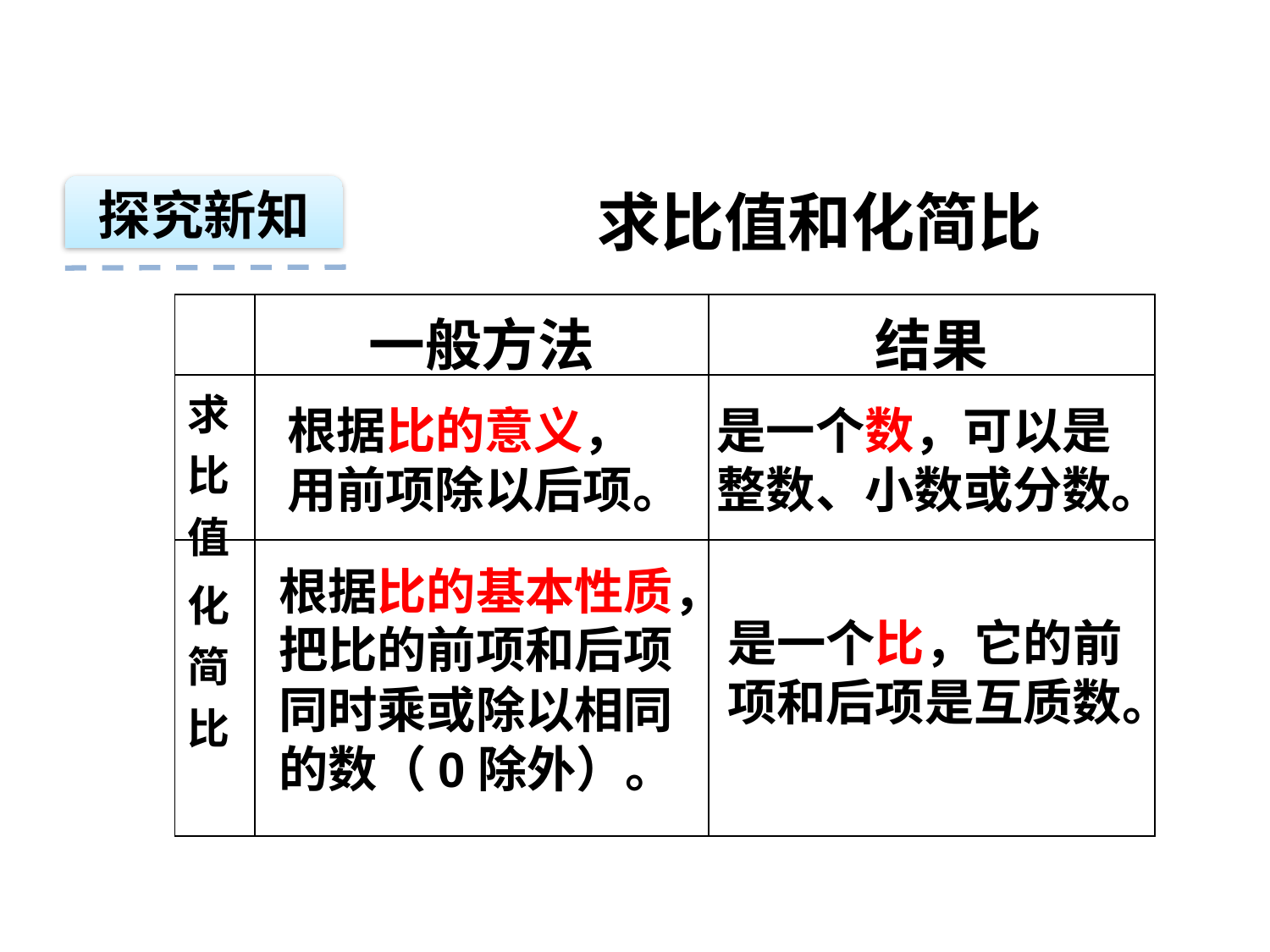

探究新知
求比值和化简比
|  | 一般方法 | 结果 |
| --- | --- | --- |
| 求 比 值 |  |  |
| 化 简 比 |  |  |
根据比的意义，用前项除以后项。
是一个数，可以是整数、小数或分数。
根据比的基本性质，把比的前项和后项同时乘或除以相同的数（0除外）。
是一个比，它的前项和后项是互质数。